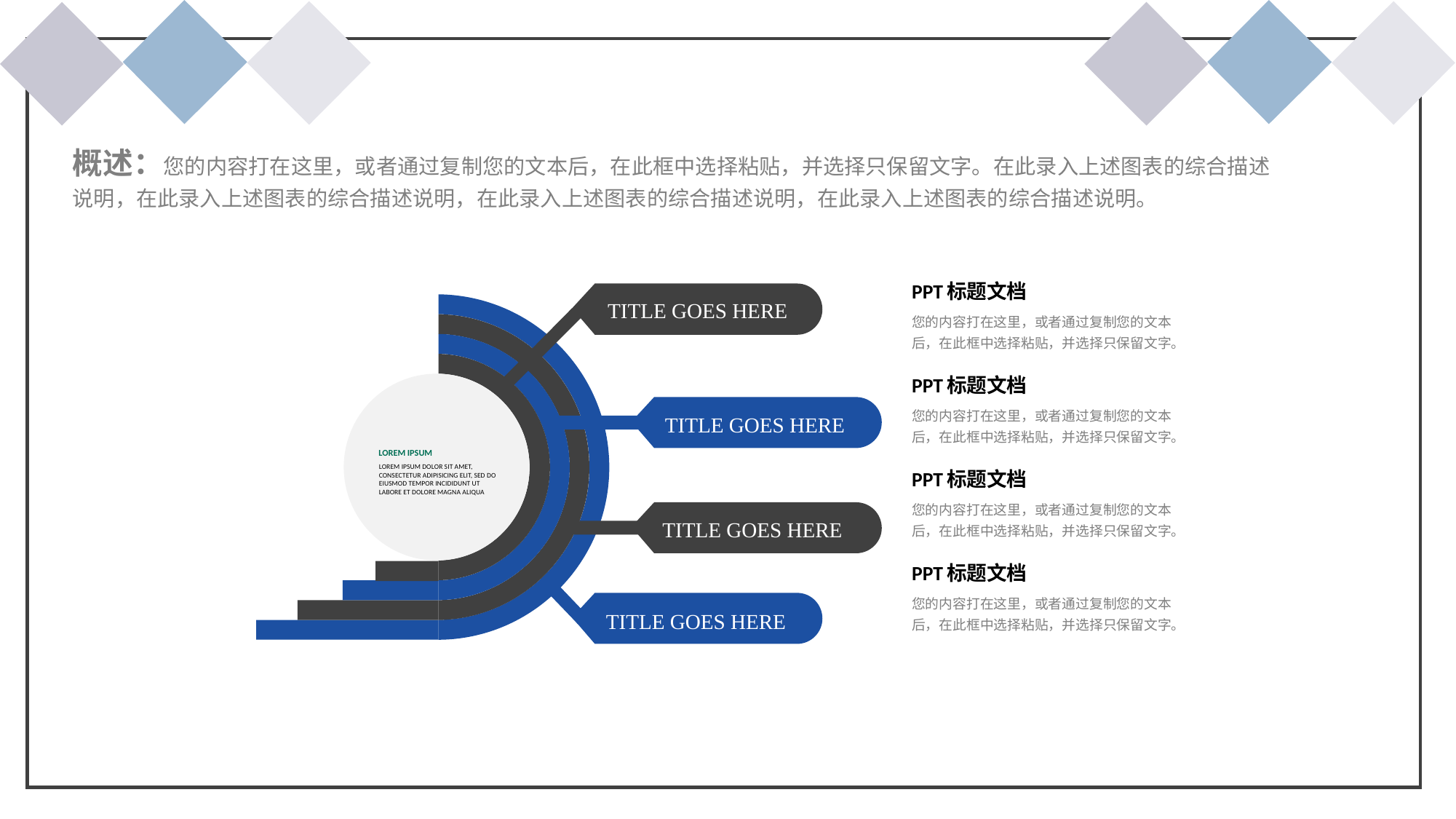

概述：您的内容打在这里，或者通过复制您的文本后，在此框中选择粘贴，并选择只保留文字。在此录入上述图表的综合描述说明，在此录入上述图表的综合描述说明，在此录入上述图表的综合描述说明，在此录入上述图表的综合描述说明。
PPT标题文档

TITLE GOES HERE
您的内容打在这里，或者通过复制您的文本后，在此框中选择粘贴，并选择只保留文字。

PPT标题文档

您的内容打在这里，或者通过复制您的文本后，在此框中选择粘贴，并选择只保留文字。

TITLE GOES HERE

LOREM IPSUM
LOREM IPSUM DOLOR SIT AMET, CONSECTETUR ADIPISICING ELIT, SED DO EIUSMOD TEMPOR INCIDIDUNT UT LABORE ET DOLORE MAGNA ALIQUA
PPT标题文档
您的内容打在这里，或者通过复制您的文本后，在此框中选择粘贴，并选择只保留文字。

TITLE GOES HERE

PPT标题文档

您的内容打在这里，或者通过复制您的文本后，在此框中选择粘贴，并选择只保留文字。

TITLE GOES HERE